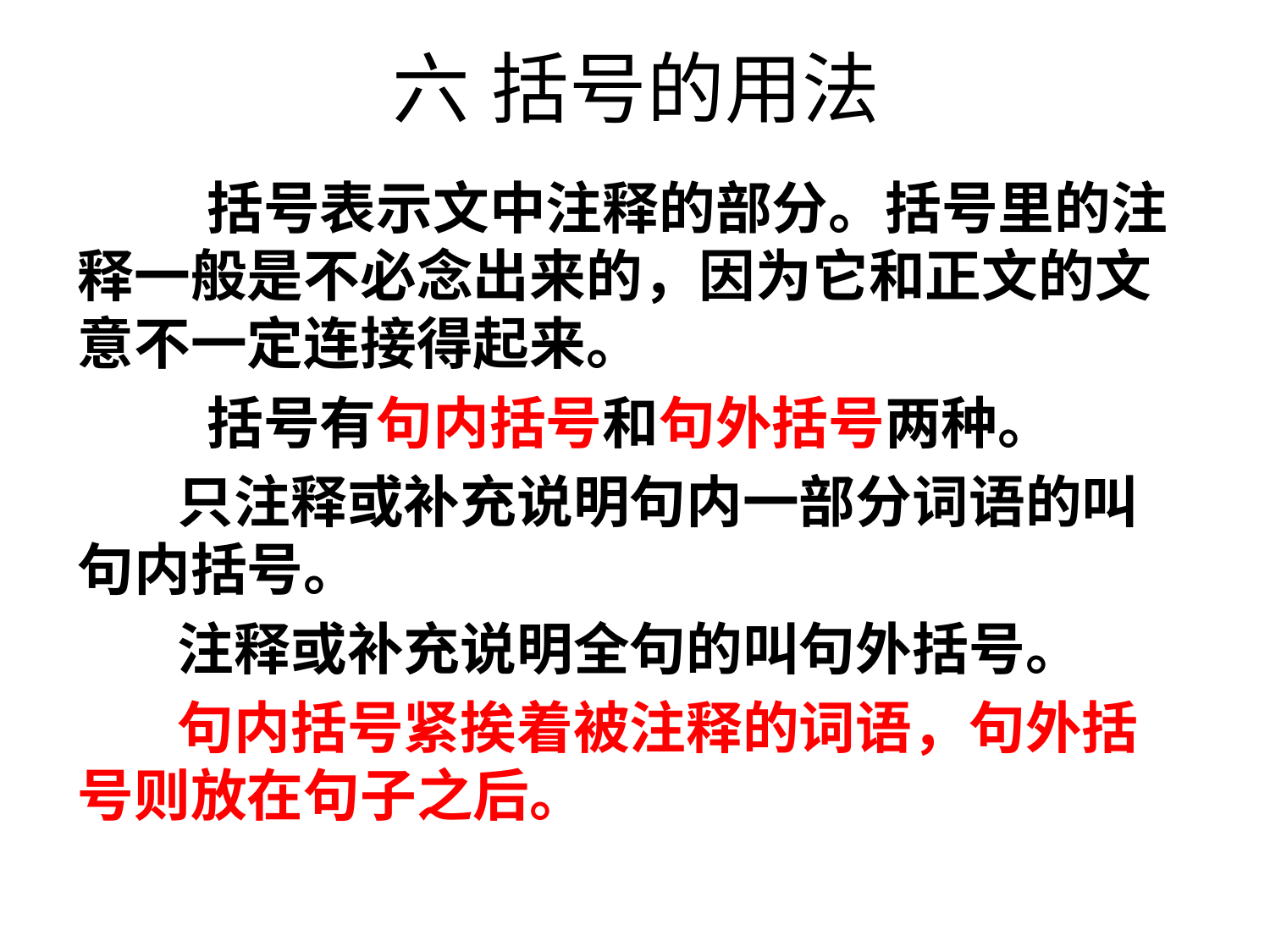

# 六 括号的用法
 括号表示文中注释的部分。括号里的注释一般是不必念出来的，因为它和正文的文意不一定连接得起来。
 括号有句内括号和句外括号两种。
只注释或补充说明句内一部分词语的叫句内括号。
注释或补充说明全句的叫句外括号。
句内括号紧挨着被注释的词语，句外括号则放在句子之后。